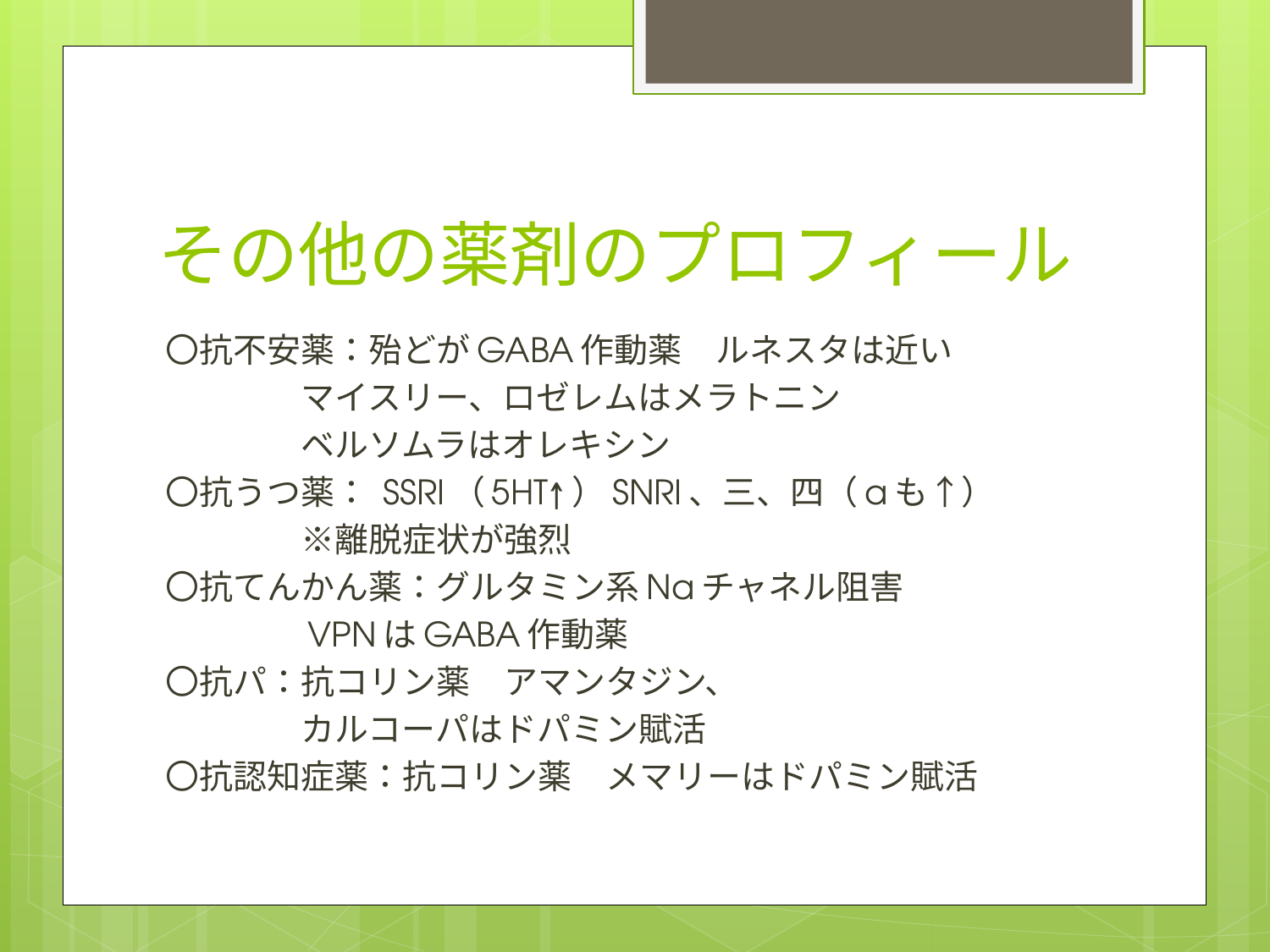

# その他の薬剤のプロフィール
〇抗不安薬：殆どがGABA作動薬　ルネスタは近い
　　　　マイスリー、ロゼレムはメラトニン
　　　　ベルソムラはオレキシン
〇抗うつ薬： SSRI（5HT↑）SNRI、三、四（aも↑）
　　　　※離脱症状が強烈
〇抗てんかん薬：グルタミン系Naチャネル阻害
　　　　VPNはGABA作動薬
〇抗パ：抗コリン薬　アマンタジン、
　　　　カルコーパはドパミン賦活
〇抗認知症薬：抗コリン薬　メマリーはドパミン賦活